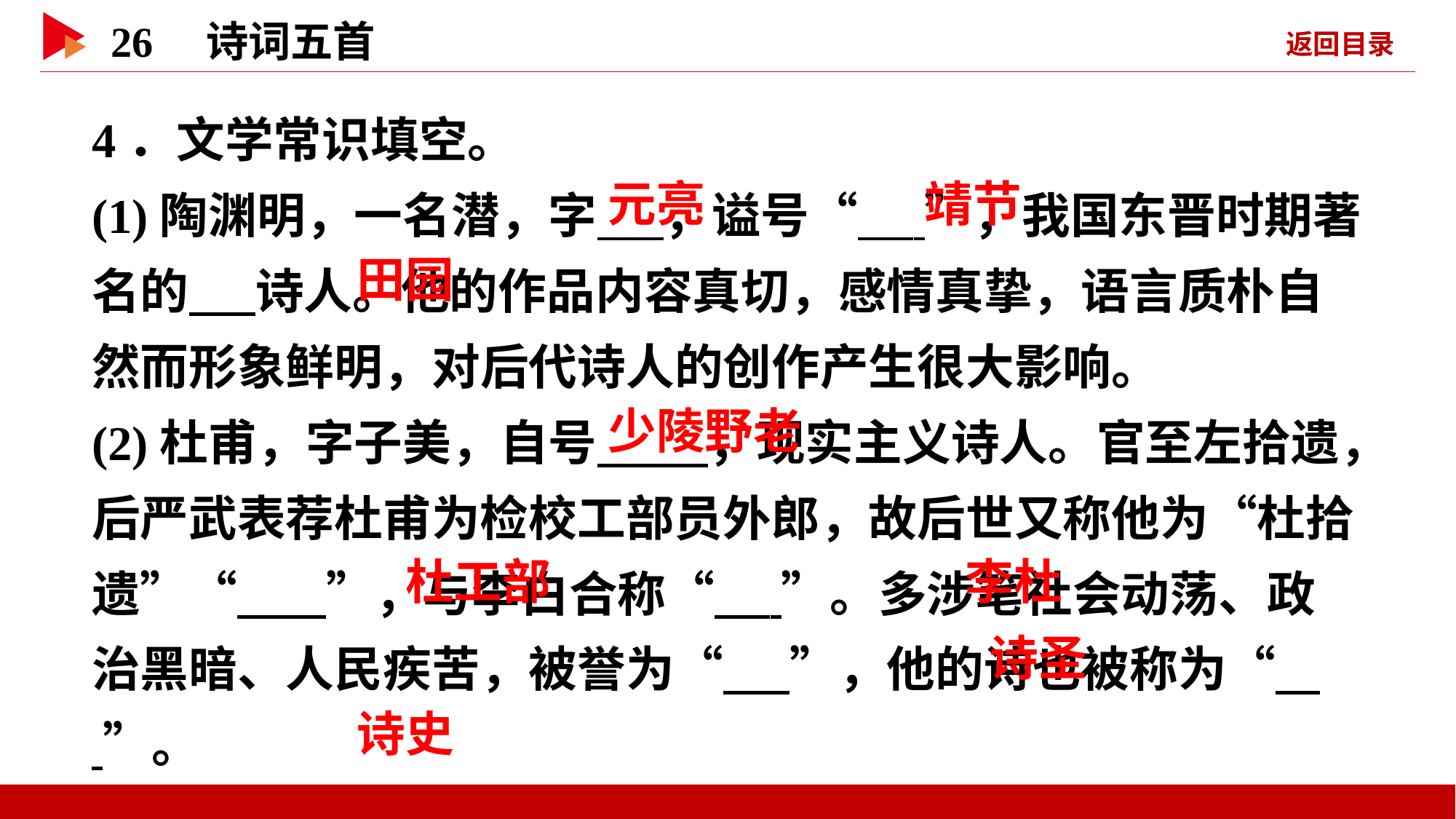

4．文学常识填空。
(1)陶渊明，一名潜，字      ，谥号“      ”，我国东晋时期著名的      诗人。他的作品内容真切，感情真挚，语言质朴自然而形象鲜明，对后代诗人的创作产生很大影响。
(2)杜甫，字子美，自号          ，现实主义诗人。官至左拾遗，后严武表荐杜甫为检校工部员外郎，故后世又称他为“杜拾遗”“        ”，与李白合称“      ”。多涉笔社会动荡、政治黑暗、人民疾苦，被誉为“      ”，他的诗也被称为“      ”。
 元亮
 靖节
 田园
 少陵野老
 杜工部
 李杜
 诗圣
 诗史